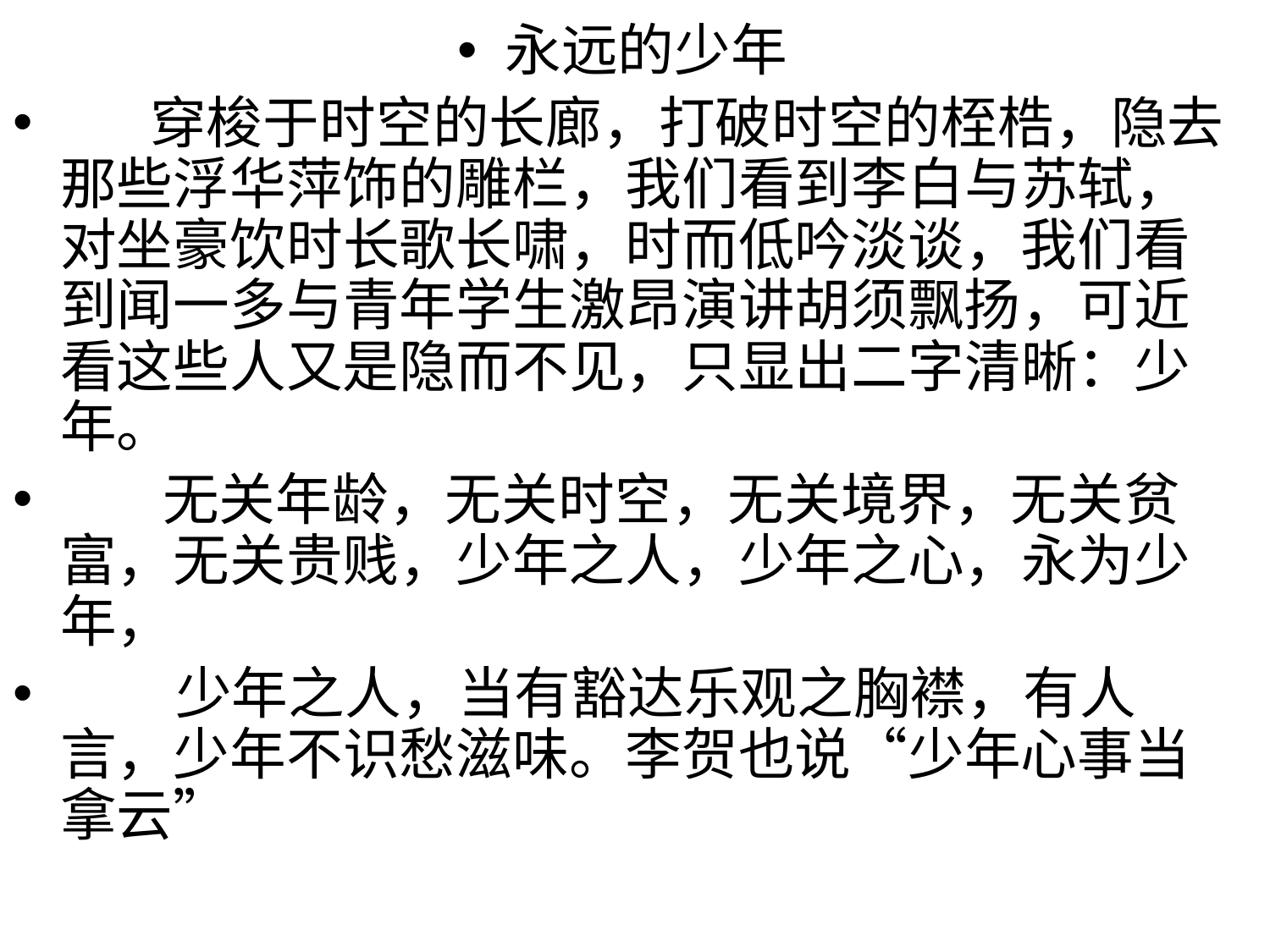

永远的少年
      穿梭于时空的长廊，打破时空的桎梏，隐去那些浮华萍饰的雕栏，我们看到李白与苏轼，对坐豪饮时长歌长啸，时而低吟淡谈，我们看到闻一多与青年学生激昂演讲胡须飘扬，可近看这些人又是隐而不见，只显出二字清晰：少年。
       无关年龄，无关时空，无关境界，无关贫富，无关贵贱，少年之人，少年之心，永为少年，
        少年之人，当有豁达乐观之胸襟，有人言，少年不识愁滋味。李贺也说“少年心事当拿云”